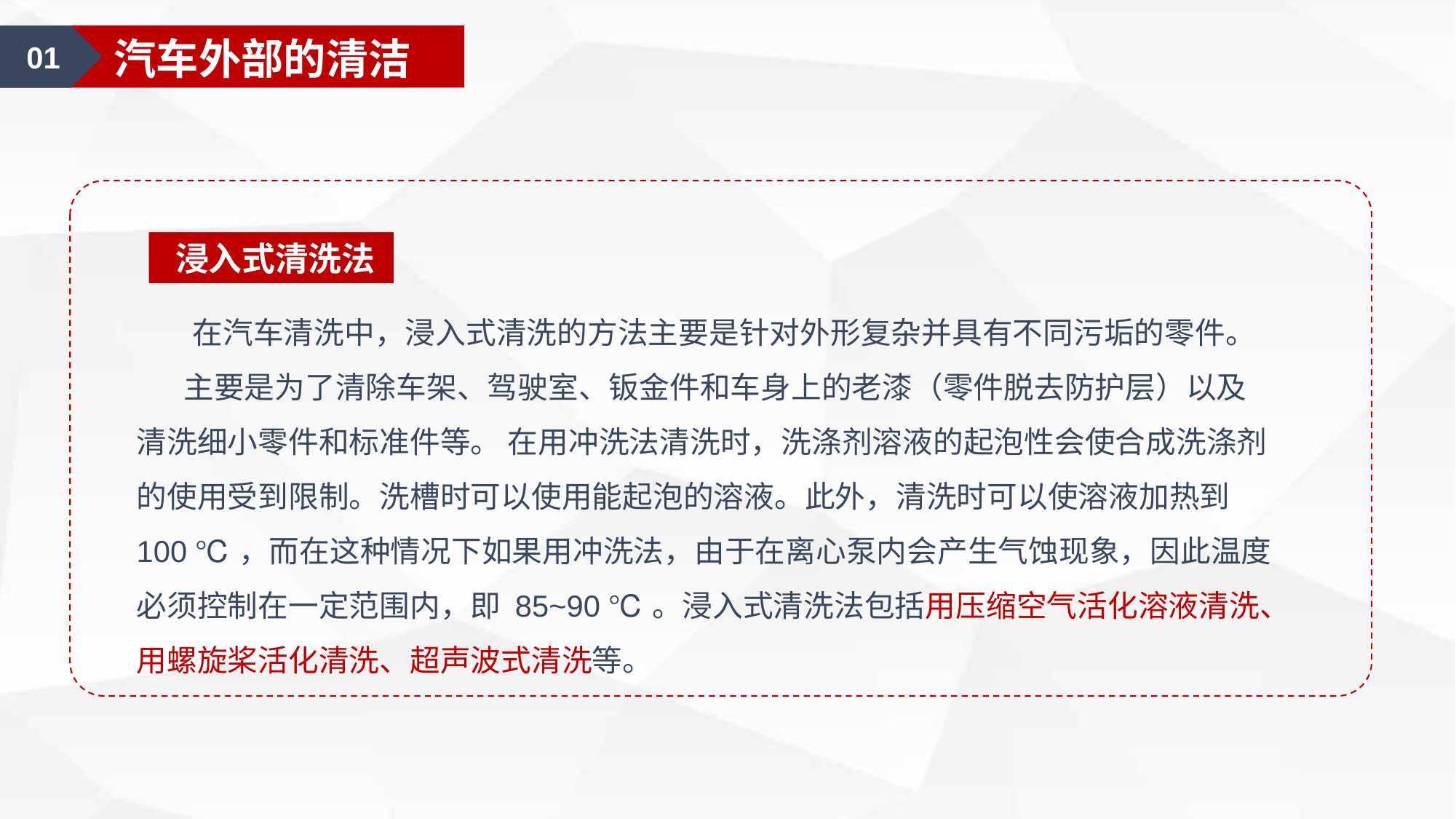

01
汽车美容认知

01
汽车外部的清洁

 浸入式清洗法
        在汽车清洗中，浸入式清洗的方法主要是针对外形复杂并具有不同污垢的零件。           主要是为了清除车架、驾驶室、钣金件和车身上的老漆（零件脱去防护层）以及清洗细小零件和标准件等。 在用冲洗法清洗时，洗涤剂溶液的起泡性会使合成洗涤剂的使用受到限制。洗槽时可以使用能起泡的溶液。此外，清洗时可以使溶液加热到 100 ℃，而在这种情况下如果用冲洗法，由于在离心泵内会产生气蚀现象，因此温度必须控制在一定范围内，即 85~90 ℃。浸入式清洗法包括用压缩空气活化溶液清洗、用螺旋桨活化清洗、超声波式清洗等。